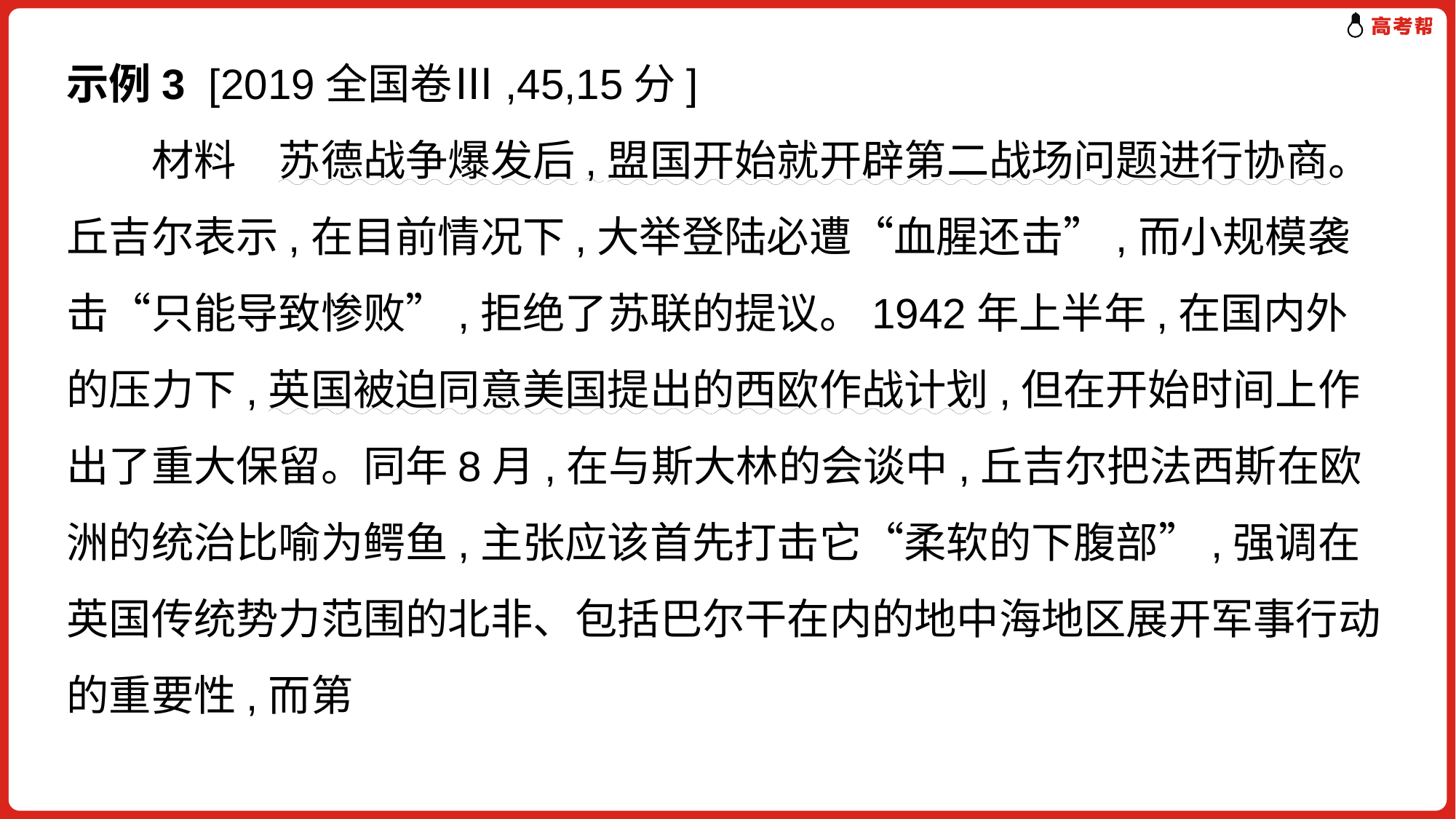

示例3  [2019全国卷Ⅲ,45,15分]
　　材料　苏德战争爆发后,盟国开始就开辟第二战场问题进行协商。丘吉尔表示,在目前情况下,大举登陆必遭“血腥还击”,而小规模袭击“只能导致惨败”,拒绝了苏联的提议。1942年上半年,在国内外的压力下,英国被迫同意美国提出的西欧作战计划,但在开始时间上作出了重大保留。同年8月,在与斯大林的会谈中,丘吉尔把法西斯在欧洲的统治比喻为鳄鱼,主张应该首先打击它“柔软的下腹部”,强调在英国传统势力范围的北非、包括巴尔干在内的地中海地区展开军事行动的重要性,而第